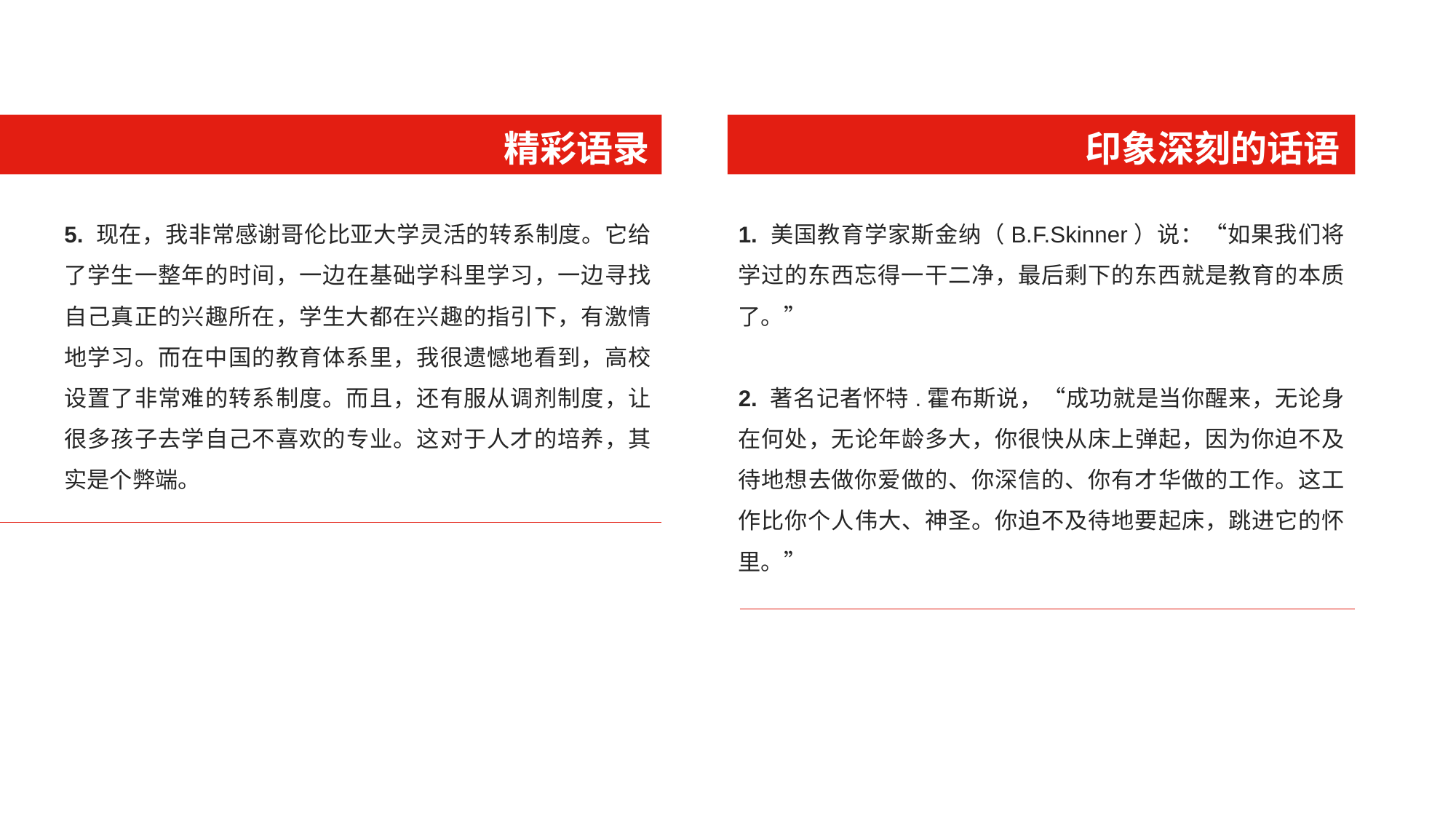

精彩语录
印象深刻的话语
5. 现在，我非常感谢哥伦比亚大学灵活的转系制度。它给了学生一整年的时间，一边在基础学科里学习，一边寻找自己真正的兴趣所在，学生大都在兴趣的指引下，有激情地学习。而在中国的教育体系里，我很遗憾地看到，高校设置了非常难的转系制度。而且，还有服从调剂制度，让很多孩子去学自己不喜欢的专业。这对于人才的培养，其实是个弊端。
1. 美国教育学家斯金纳（B.F.Skinner）说：“如果我们将学过的东西忘得一干二净，最后剩下的东西就是教育的本质了。”

2. 著名记者怀特.霍布斯说，“成功就是当你醒来，无论身在何处，无论年龄多大，你很快从床上弹起，因为你迫不及待地想去做你爱做的、你深信的、你有才华做的工作。这工作比你个人伟大、神圣。你迫不及待地要起床，跳进它的怀里。”